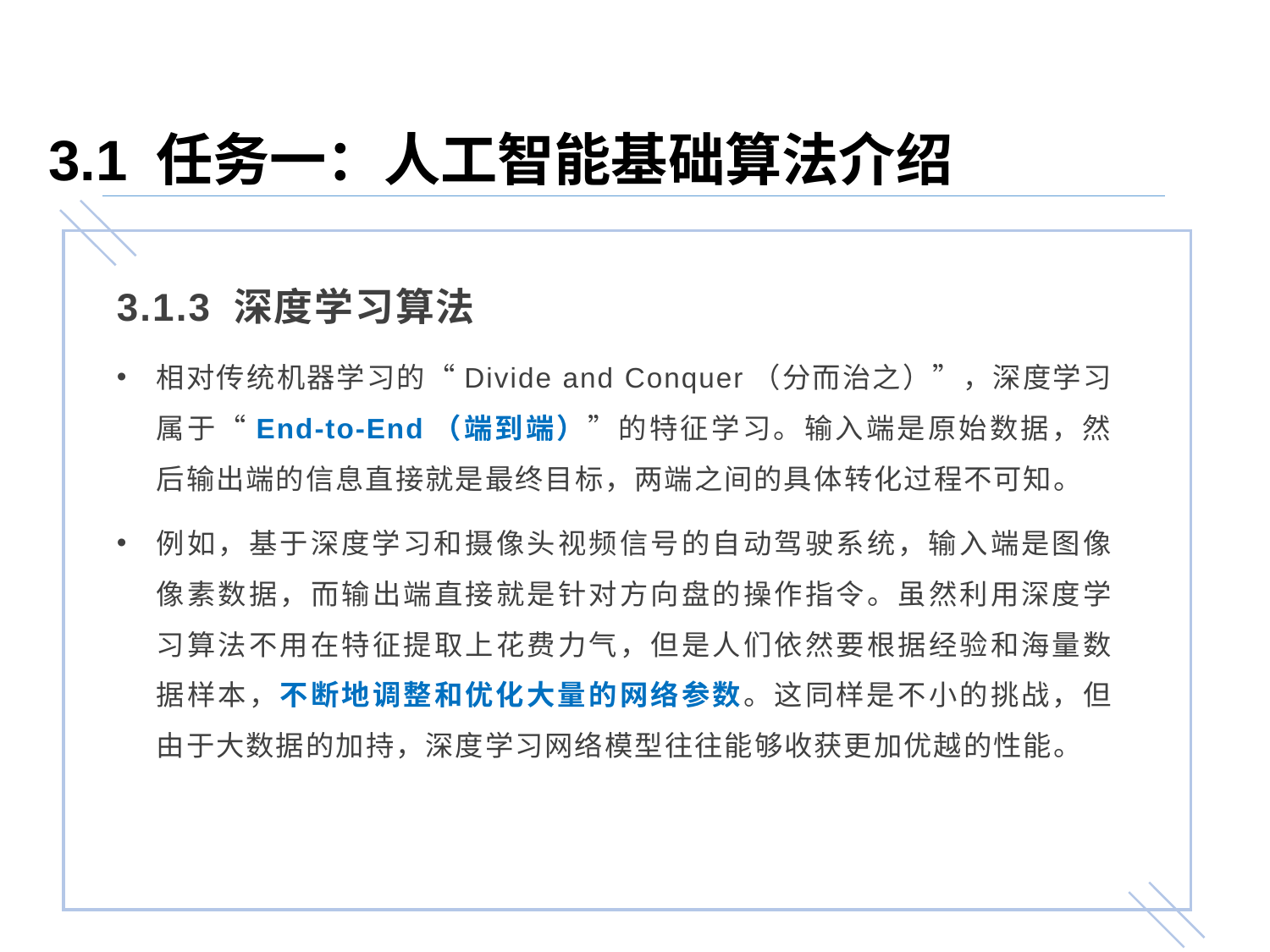

3.1 任务一：人工智能基础算法介绍

3.1.3 深度学习算法
相对传统机器学习的“Divide and Conquer（分而治之）”，深度学习属于“End-to-End（端到端）”的特征学习。输⼊端是原始数据，然后输出端的信息直接就是最终目标，两端之间的具体转化过程不可知。
例如，基于深度学习和摄像头视频信号的自动驾驶系统，输⼊端是图像像素数据，而输出端直接就是针对方向盘的操作指令。虽然利用深度学习算法不用在特征提取上花费力气，但是人们依然要根据经验和海量数据样本，不断地调整和优化大量的⽹络参数。这同样是不小的挑战，但由于大数据的加持，深度学习网络模型往往能够收获更加优越的性能。